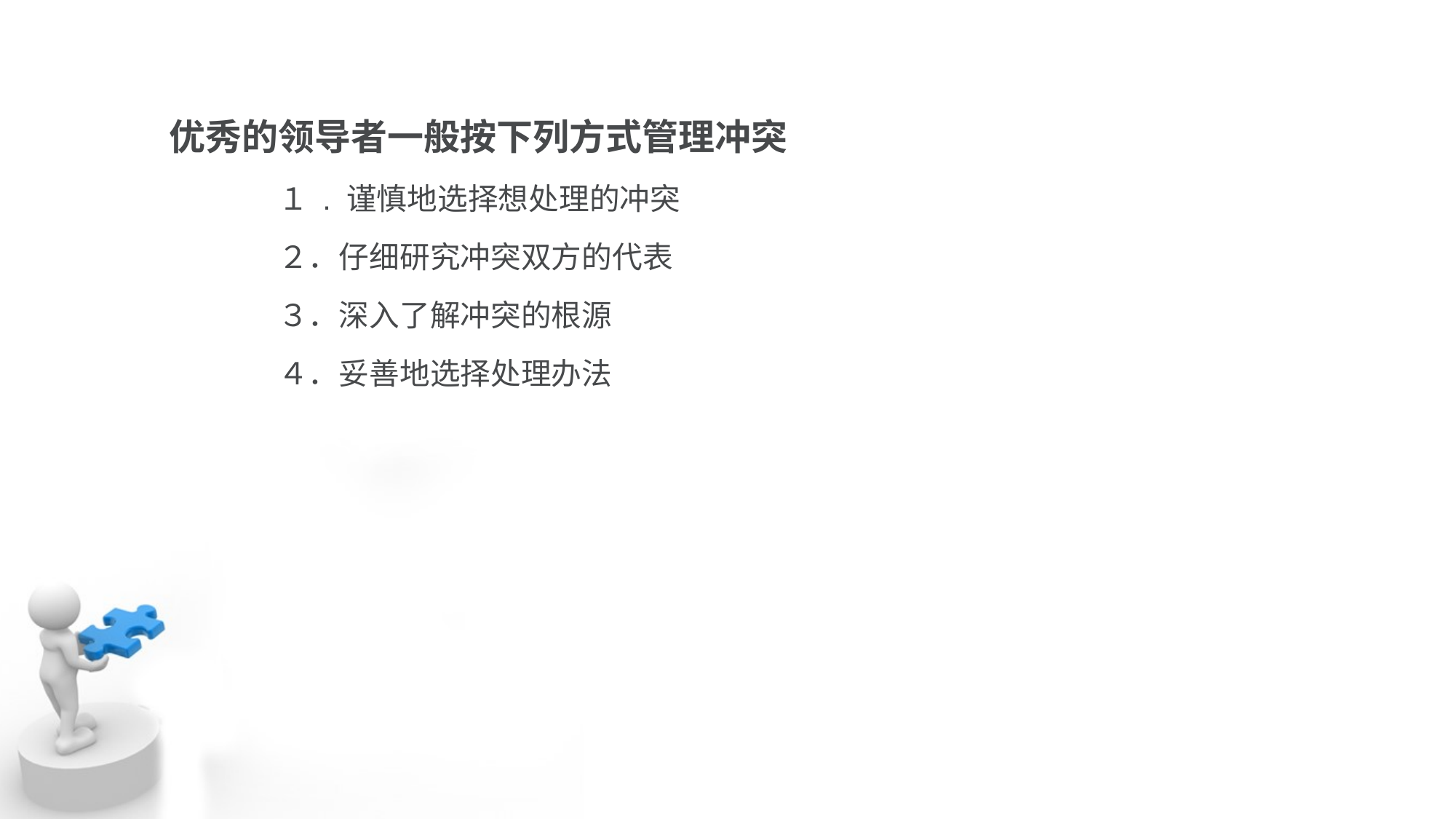

优秀的领导者一般按下列方式管理冲突
	１ . 谨慎地选择想处理的冲突
	２．仔细研究冲突双方的代表
	３．深入了解冲突的根源
	４．妥善地选择处理办法